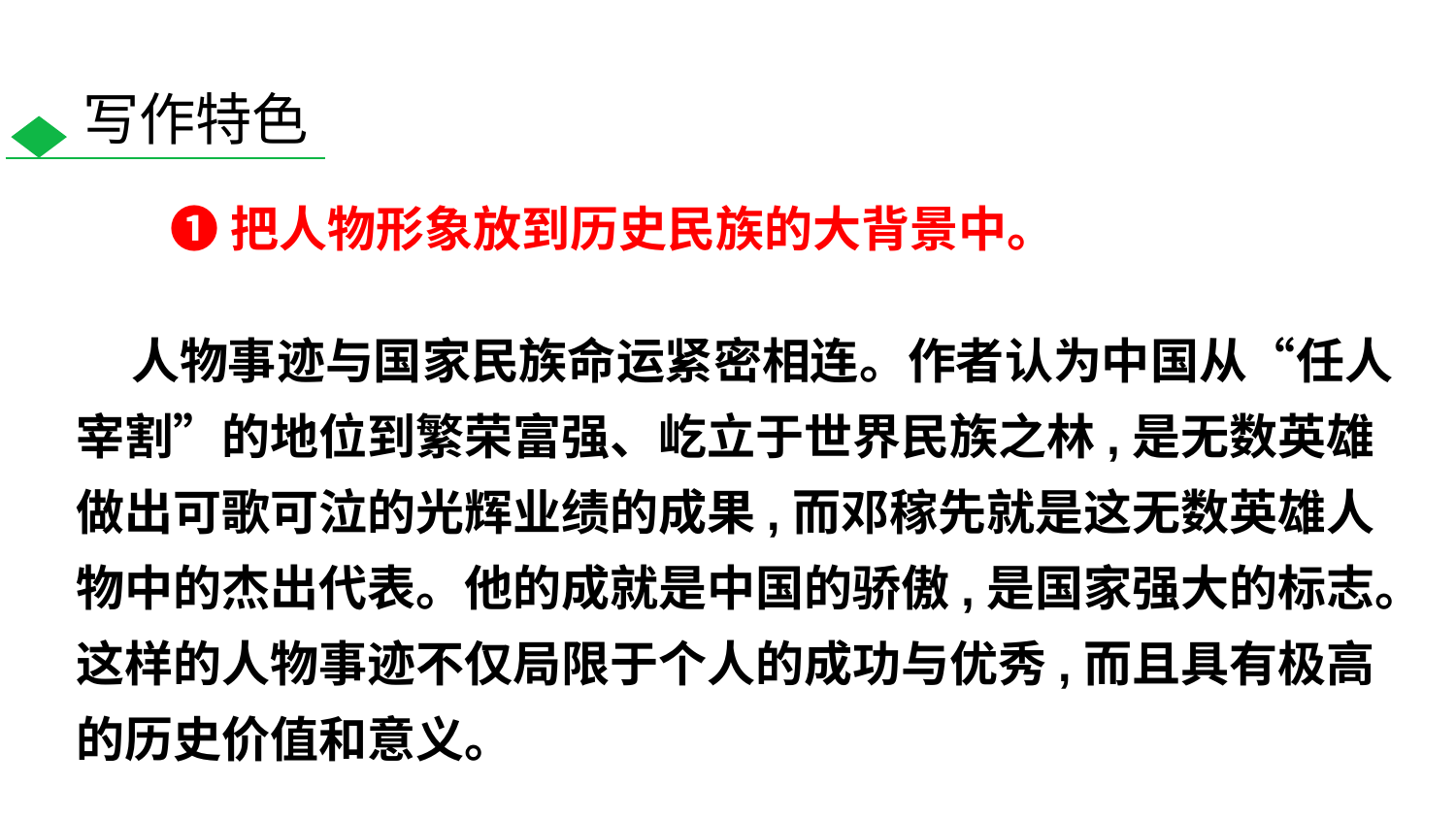

写作特色

❶把人物形象放到历史民族的大背景中。
    人物事迹与国家民族命运紧密相连。作者认为中国从“任人宰割”的地位到繁荣富强、屹立于世界民族之林,是无数英雄做出可歌可泣的光辉业绩的成果,而邓稼先就是这无数英雄人物中的杰出代表。他的成就是中国的骄傲,是国家强大的标志。这样的人物事迹不仅局限于个人的成功与优秀,而且具有极高的历史价值和意义。